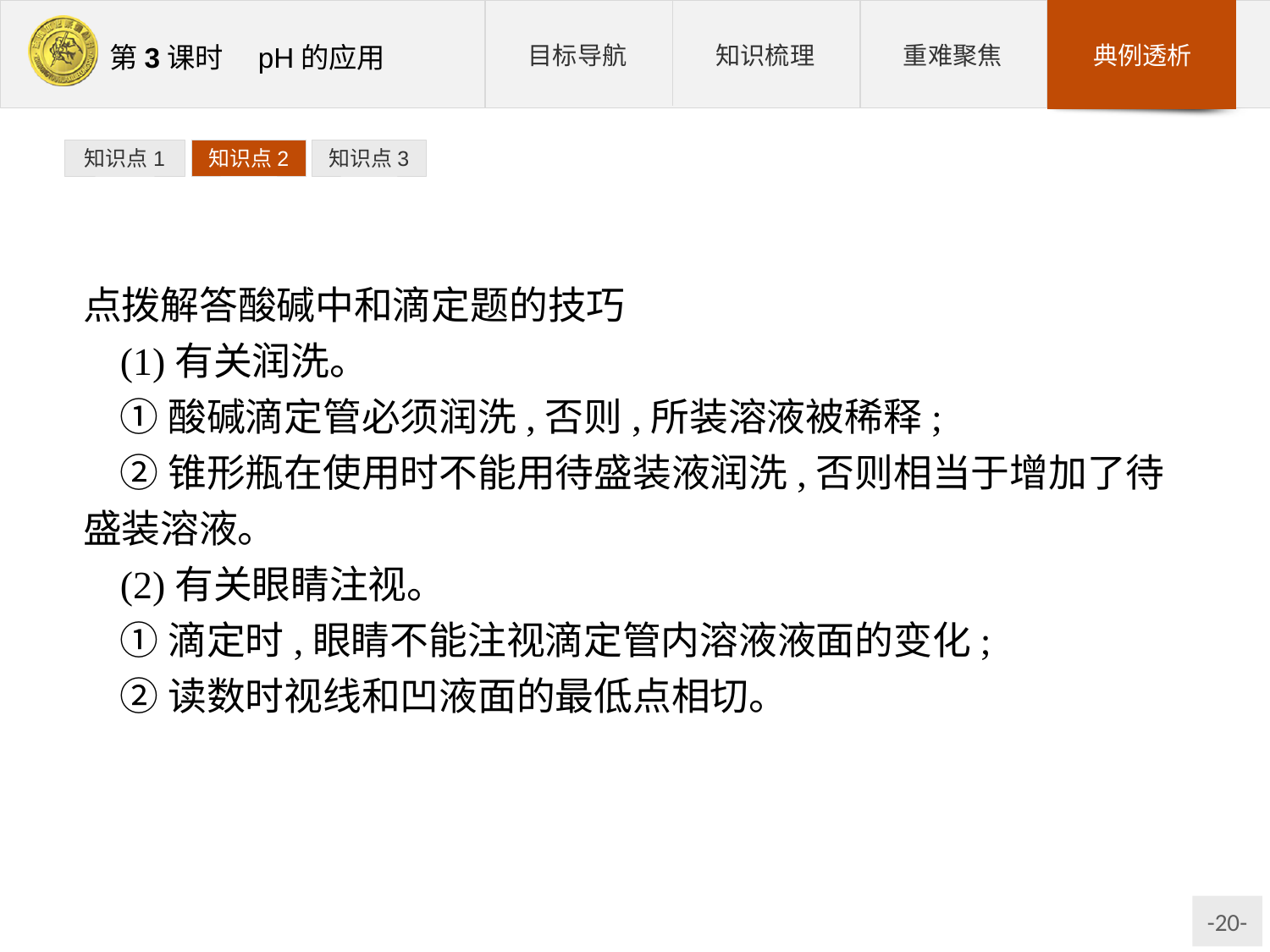

知识点1
知识点2
知识点3
点拨解答酸碱中和滴定题的技巧
(1)有关润洗。
①酸碱滴定管必须润洗,否则,所装溶液被稀释;
②锥形瓶在使用时不能用待盛装液润洗,否则相当于增加了待盛装溶液。
(2)有关眼睛注视。
①滴定时,眼睛不能注视滴定管内溶液液面的变化;
②读数时视线和凹液面的最低点相切。